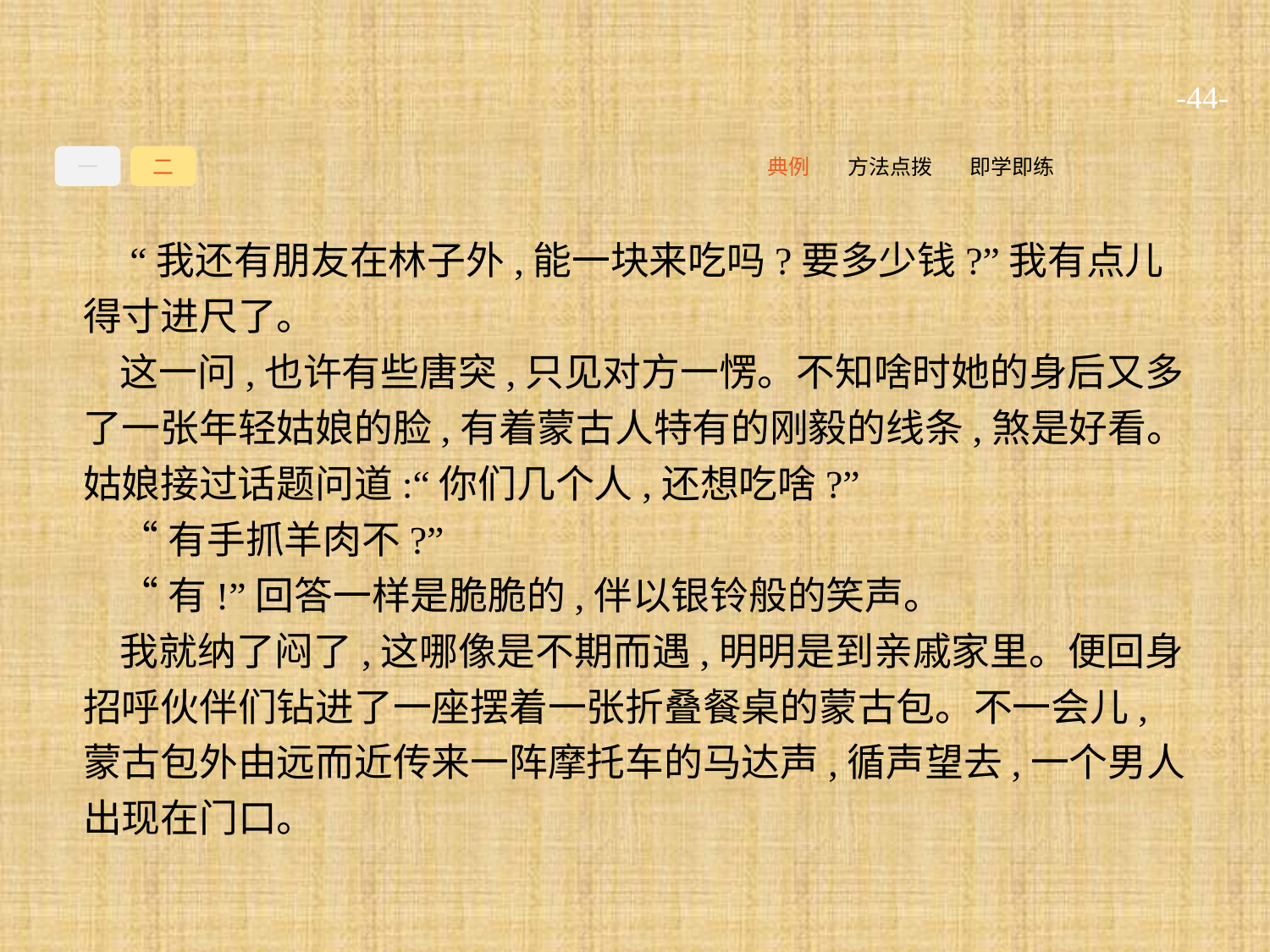

-44-
一
二
即学即练
方法点拨
典例
 “我还有朋友在林子外,能一块来吃吗?要多少钱?”我有点儿得寸进尺了。
这一问,也许有些唐突,只见对方一愣。不知啥时她的身后又多了一张年轻姑娘的脸,有着蒙古人特有的刚毅的线条,煞是好看。姑娘接过话题问道:“你们几个人,还想吃啥?”
“有手抓羊肉不?”
“有!”回答一样是脆脆的,伴以银铃般的笑声。
我就纳了闷了,这哪像是不期而遇,明明是到亲戚家里。便回身招呼伙伴们钻进了一座摆着一张折叠餐桌的蒙古包。不一会儿,蒙古包外由远而近传来一阵摩托车的马达声,循声望去,一个男人出现在门口。